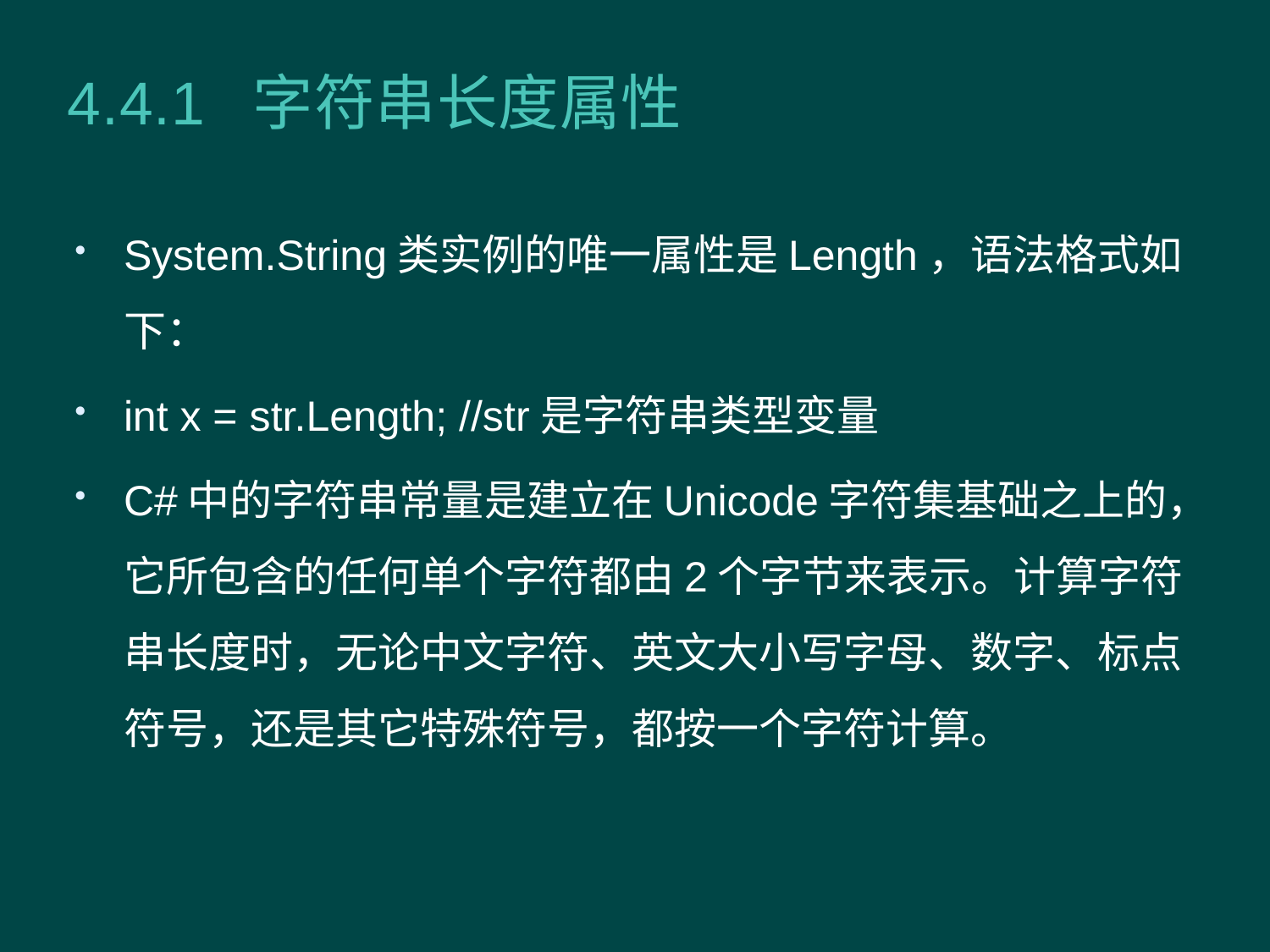

# 4.4.1  字符串长度属性
System.String类实例的唯一属性是Length，语法格式如下：
int x = str.Length; //str是字符串类型变量
C#中的字符串常量是建立在Unicode字符集基础之上的，它所包含的任何单个字符都由2个字节来表示。计算字符串长度时，无论中文字符、英文大小写字母、数字、标点符号，还是其它特殊符号，都按一个字符计算。